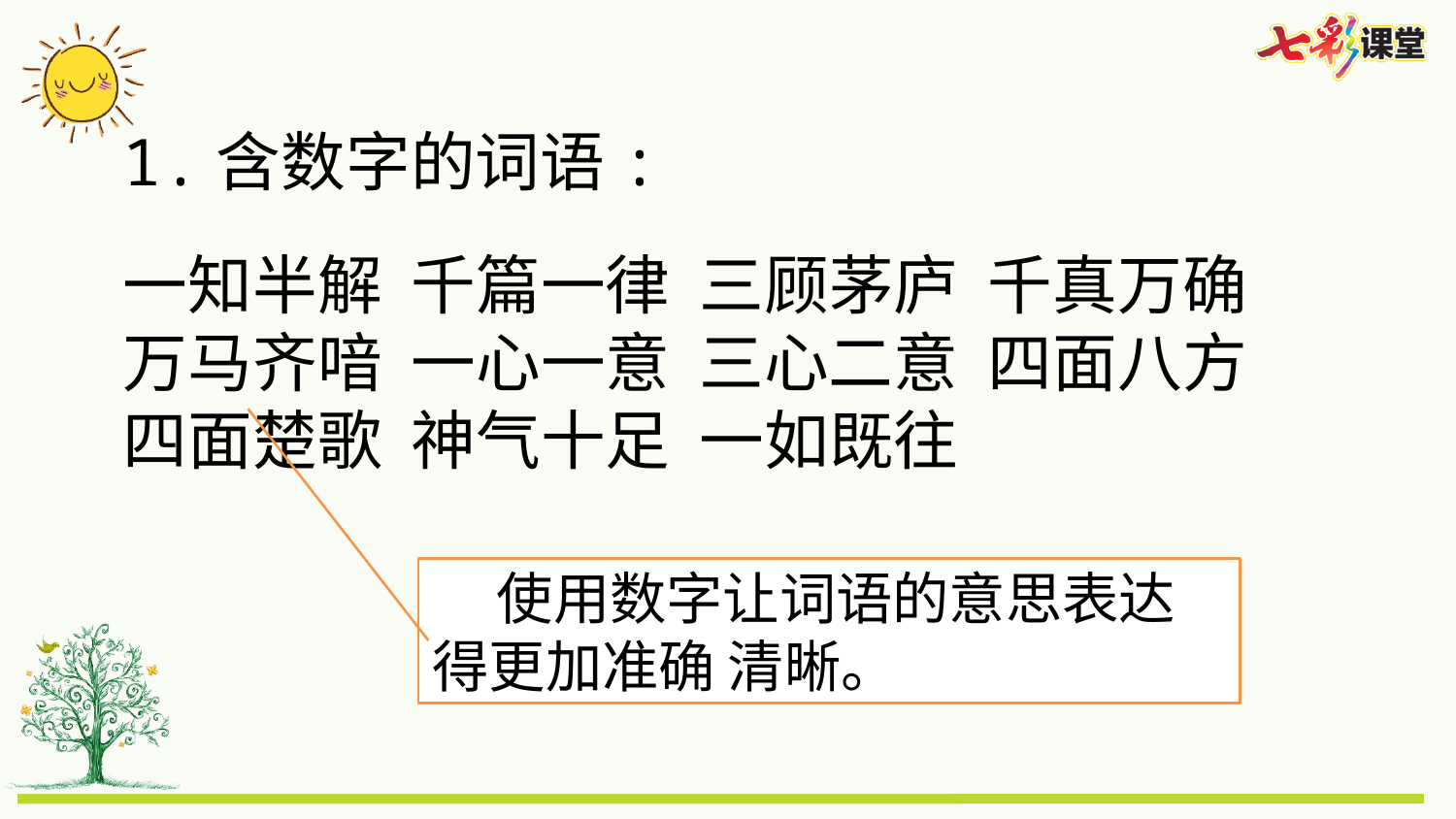

1.含数字的词语:
一知半解  千篇一律  三顾茅庐  千真万确
万马齐喑  一心一意  三心二意  四面八方
四面楚歌  神气十足  一如既往
    使用数字让词语的意思表达得更加准确 清晰。